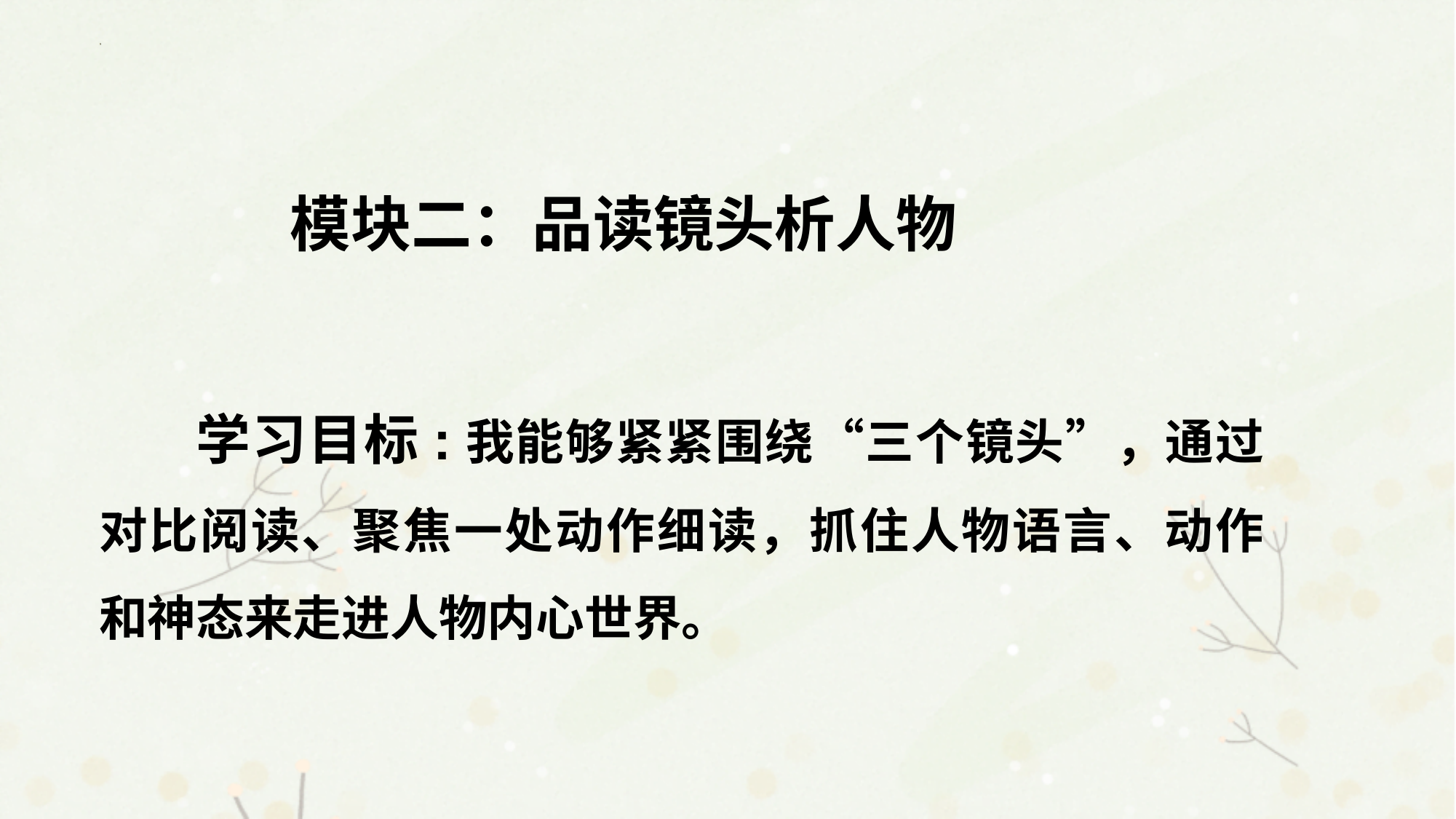

模块二：品读镜头析人物
学习目标:我能够紧紧围绕“三个镜头”，通过对比阅读、聚焦一处动作细读，抓住人物语言、动作和神态来走进人物内心世界。